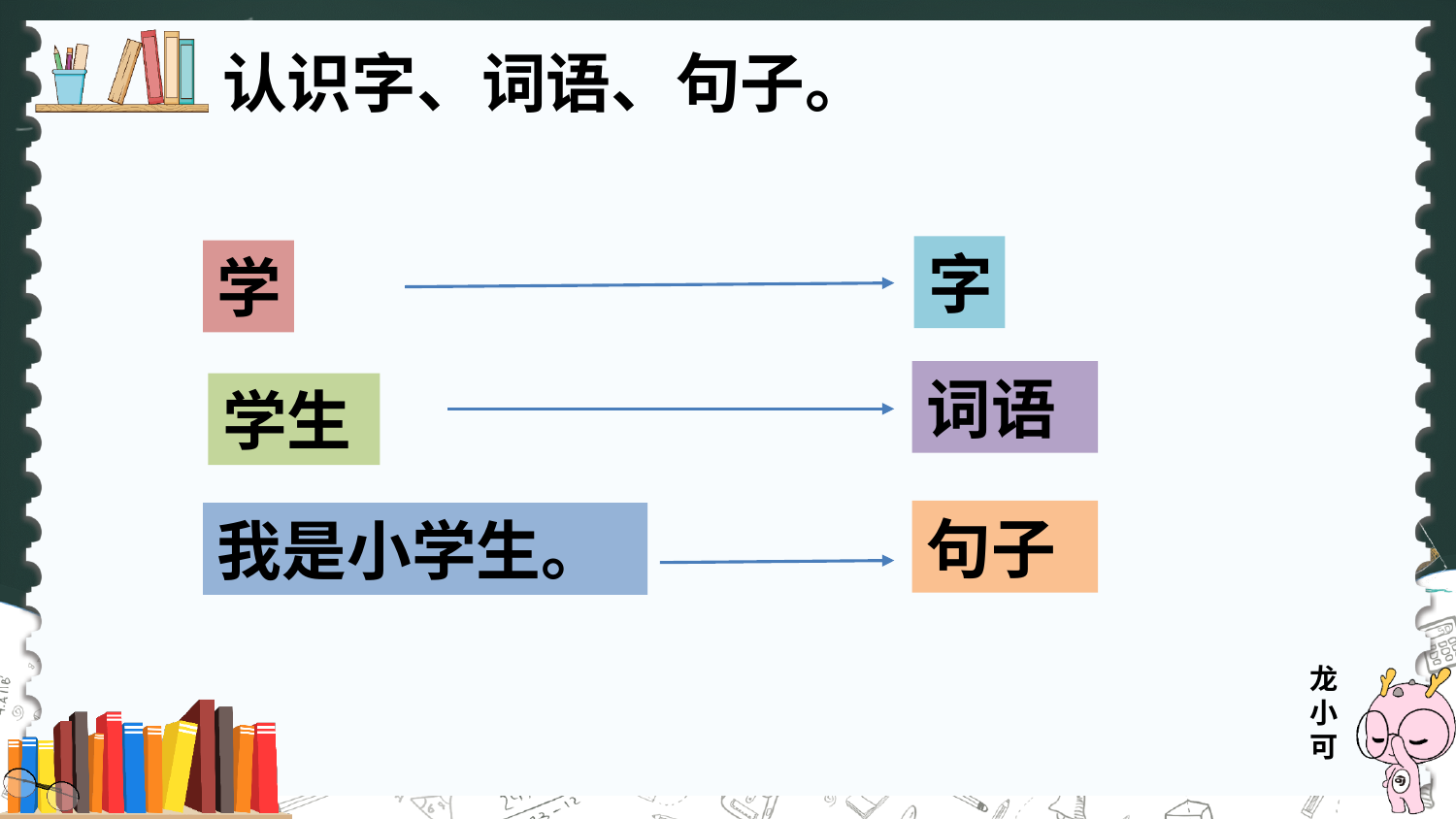

认识字、词语、句子。
字
学
词语
学生
句子
我是小学生。